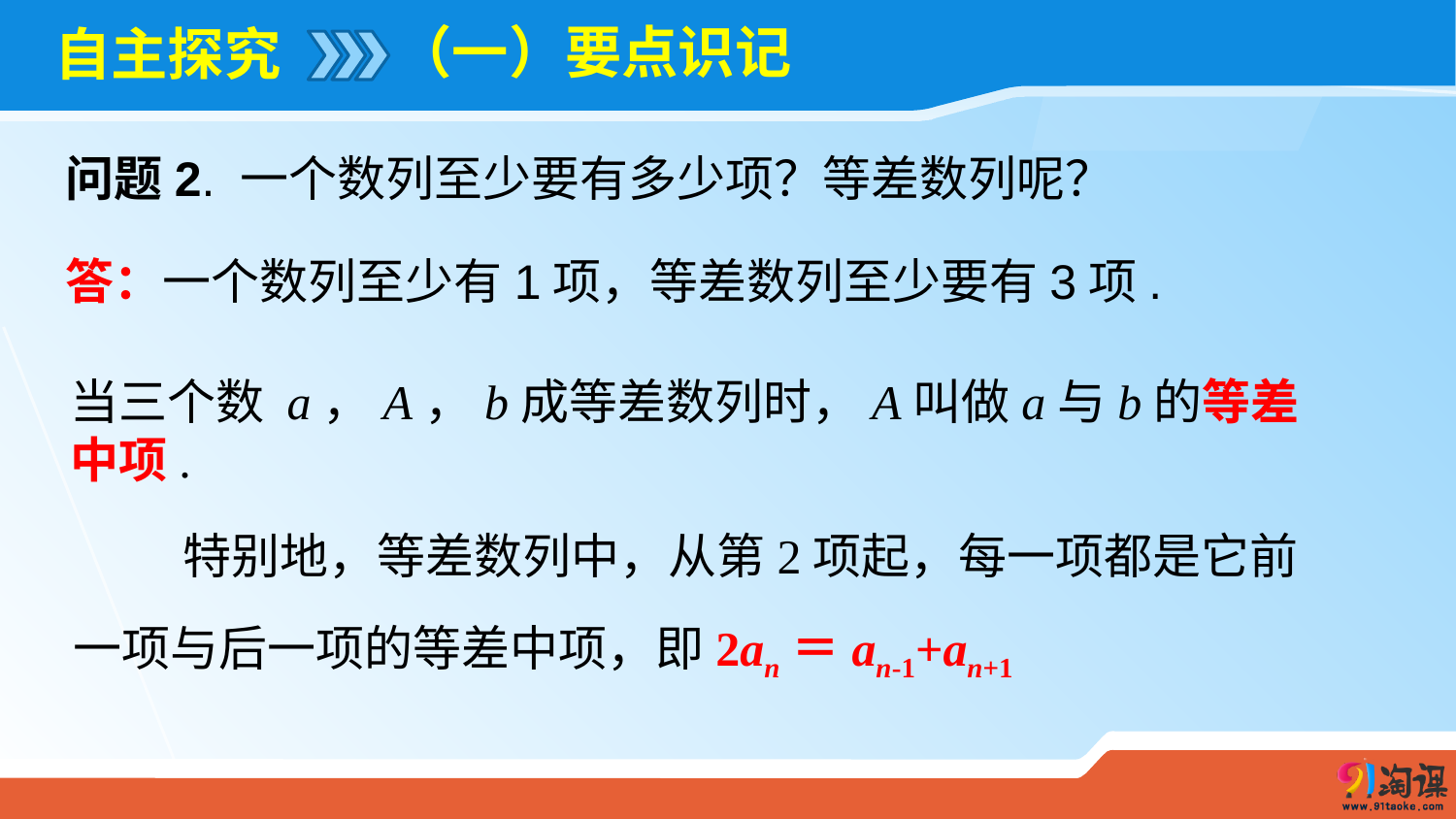

（一）要点识记
# 自主探究
问题2. 一个数列至少要有多少项？等差数列呢？

答：一个数列至少有1项，等差数列至少要有3项.
当三个数 a，A，b成等差数列时，A叫做a与b的等差中项.
         特别地，等差数列中，从第2项起，每一项都是它前一项与后一项的等差中项，即2an＝an-1+an+1